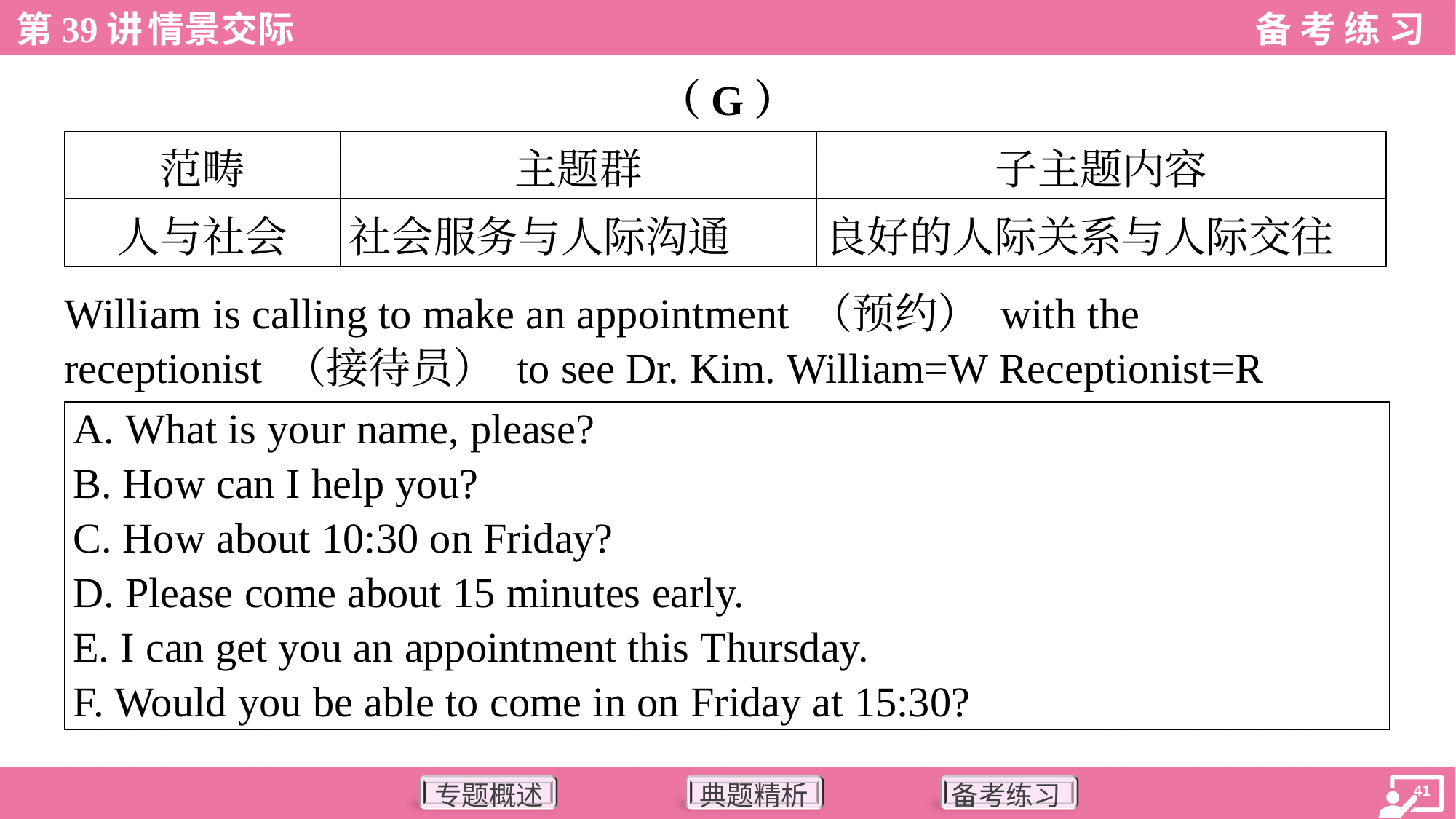

（G）
| 范畴 | 主题群 | 子主题内容 |
| --- | --- | --- |
| 人与社会 | 社会服务与人际沟通 | 良好的人际关系与人际交往 |
William is calling to make an appointment （预约） with the
receptionist （接待员） to see Dr. Kim. William=W Receptionist=R
| A. What is your name, please? B. How can I help you? C. How about 10:30 on Friday? D. Please come about 15 minutes early. E. I can get you an appointment this Thursday. F. Would you be able to come in on Friday at 15:30? |
| --- |